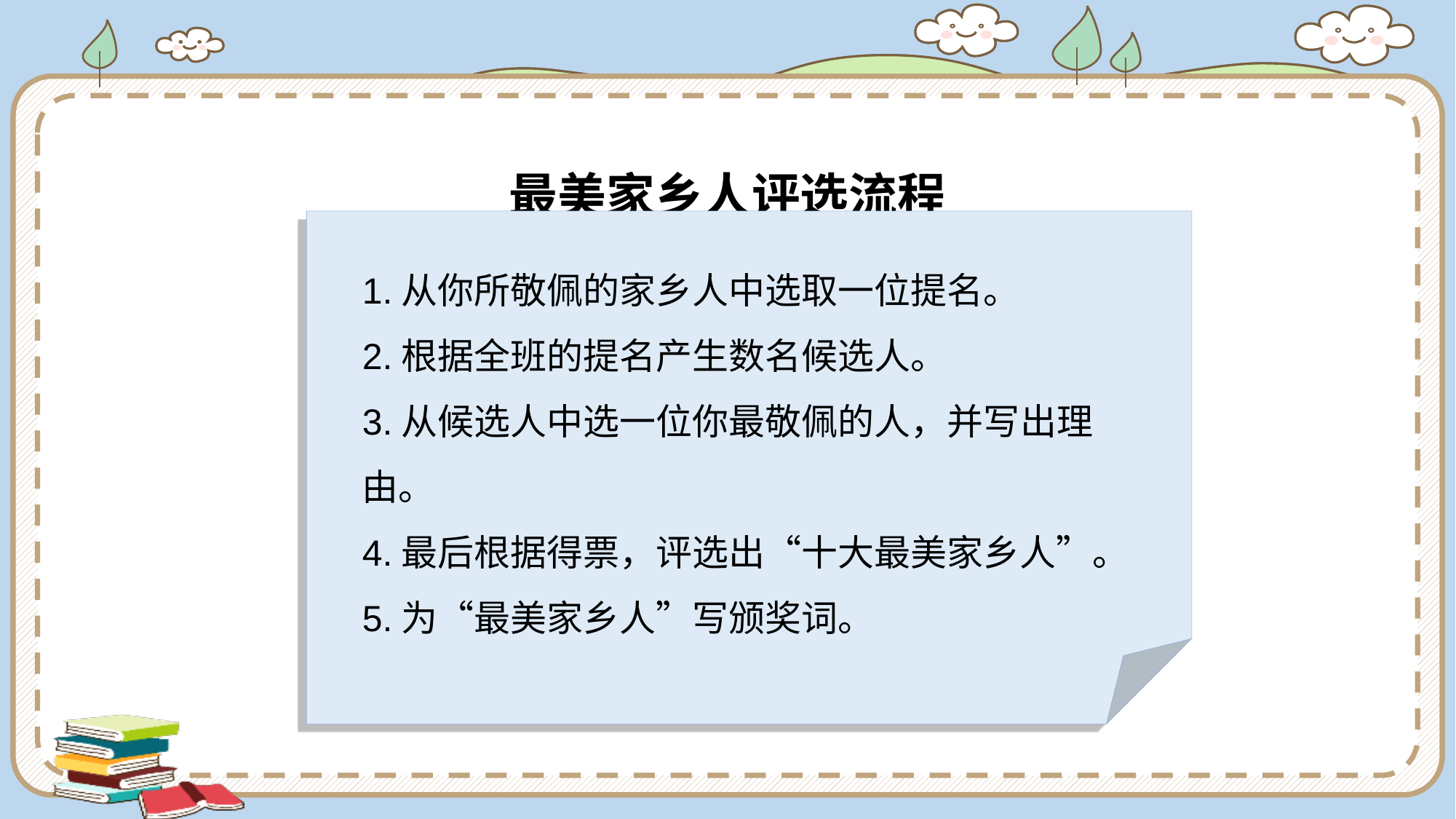

最美家乡人评选流程
1.从你所敬佩的家乡人中选取一位提名。
2.根据全班的提名产生数名候选人。
3.从候选人中选一位你最敬佩的人，并写出理由。
4.最后根据得票，评选出“十大最美家乡人”。
5.为“最美家乡人”写颁奖词。